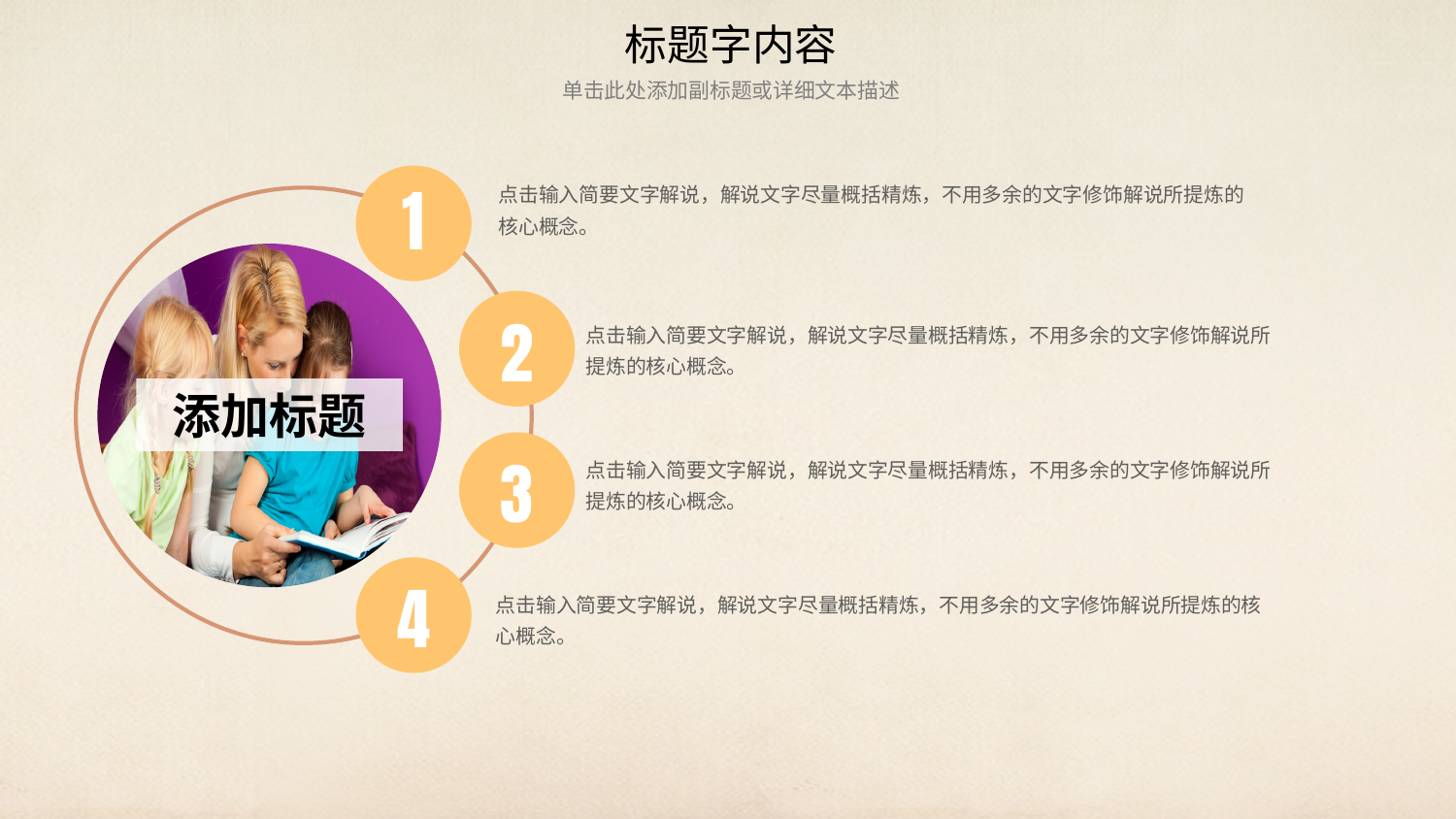

标题字内容
单击此处添加副标题或详细文本描述
1
点击输入简要文字解说，解说文字尽量概括精炼，不用多余的文字修饰解说所提炼的核心概念。

2
点击输入简要文字解说，解说文字尽量概括精炼，不用多余的文字修饰解说所提炼的核心概念。
添加标题
3
点击输入简要文字解说，解说文字尽量概括精炼，不用多余的文字修饰解说所提炼的核心概念。
4
点击输入简要文字解说，解说文字尽量概括精炼，不用多余的文字修饰解说所提炼的核心概念。